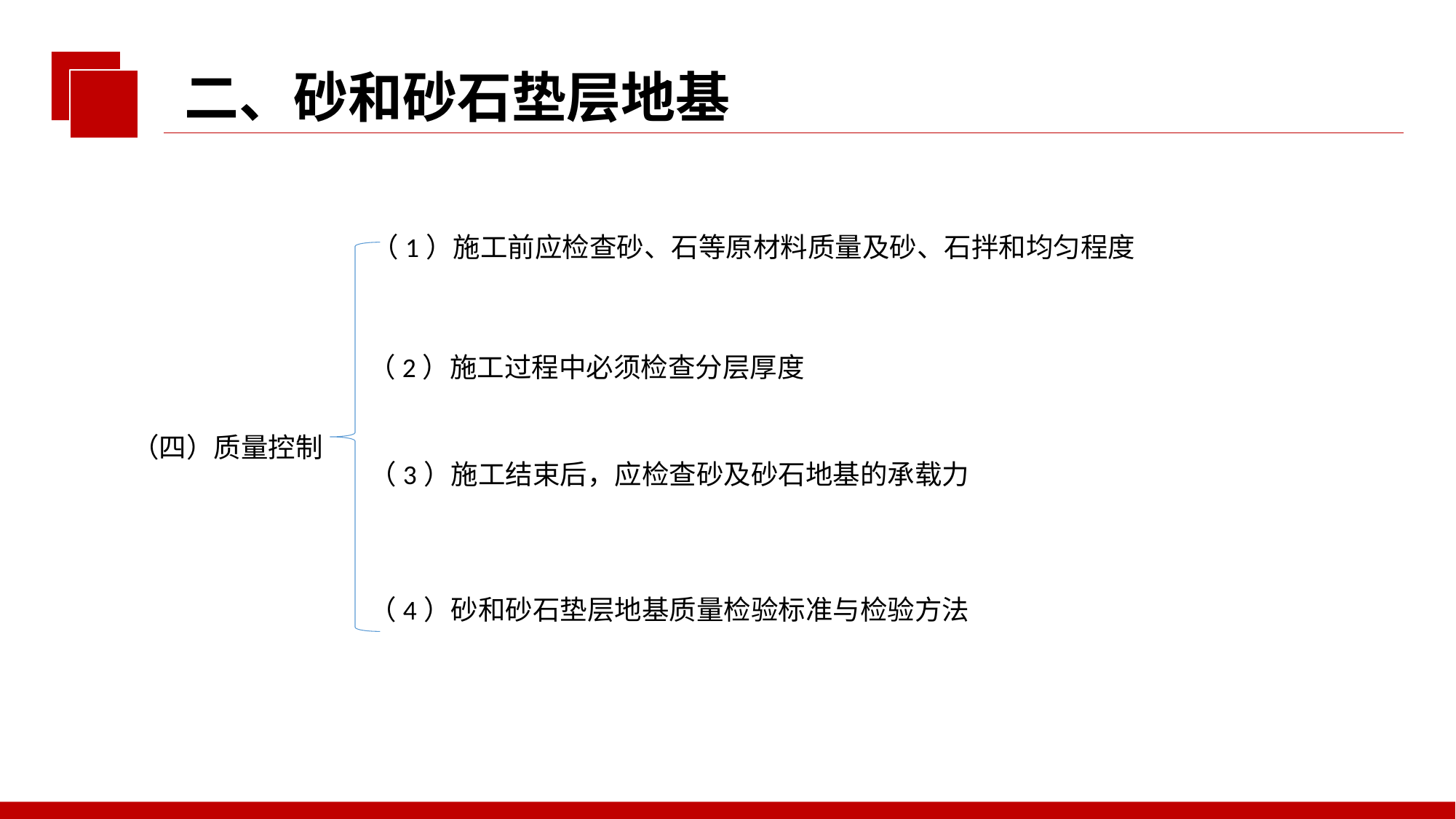

二、砂和砂石垫层地基
（1）施工前应检查砂、石等原材料质量及砂、石拌和均匀程度

（2）施工过程中必须检查分层厚度
（四）质量控制
（3）施工结束后，应检查砂及砂石地基的承载力
（4）砂和砂石垫层地基质量检验标准与检验方法